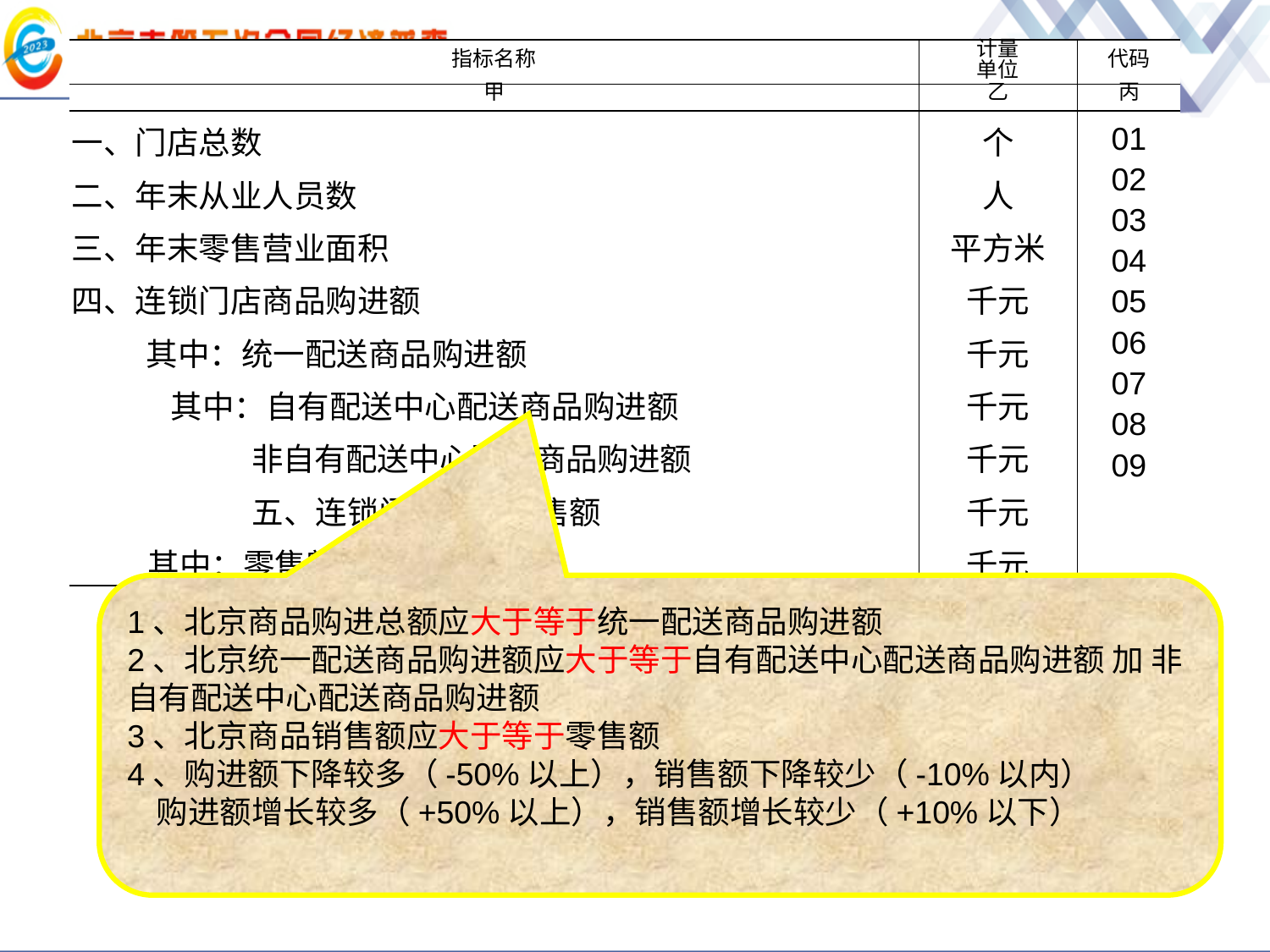

| 指标名称 | 计量 单位 | 代码 |
| --- | --- | --- |
| 甲 | 乙 | 丙 |
| 一、门店总数 二、年末从业人员数 三、年末零售营业面积 四、连锁门店商品购进额 其中：统一配送商品购进额 其中：自有配送中心配送商品购进额 非自有配送中心配送商品购进额 五、连锁门店商品销售额 其中：零售额 | 个 人 平方米 千元 千元 千元 千元 千元 千元 | 01 02 03 04 05 06 07 08 09 |

1、北京商品购进总额应大于等于统一配送商品购进额
2、北京统一配送商品购进额应大于等于自有配送中心配送商品购进额 加 非自有配送中心配送商品购进额
3、北京商品销售额应大于等于零售额
4、购进额下降较多（-50%以上），销售额下降较少（-10%以内）
   购进额增长较多（+50%以上），销售额增长较少（+10%以下）